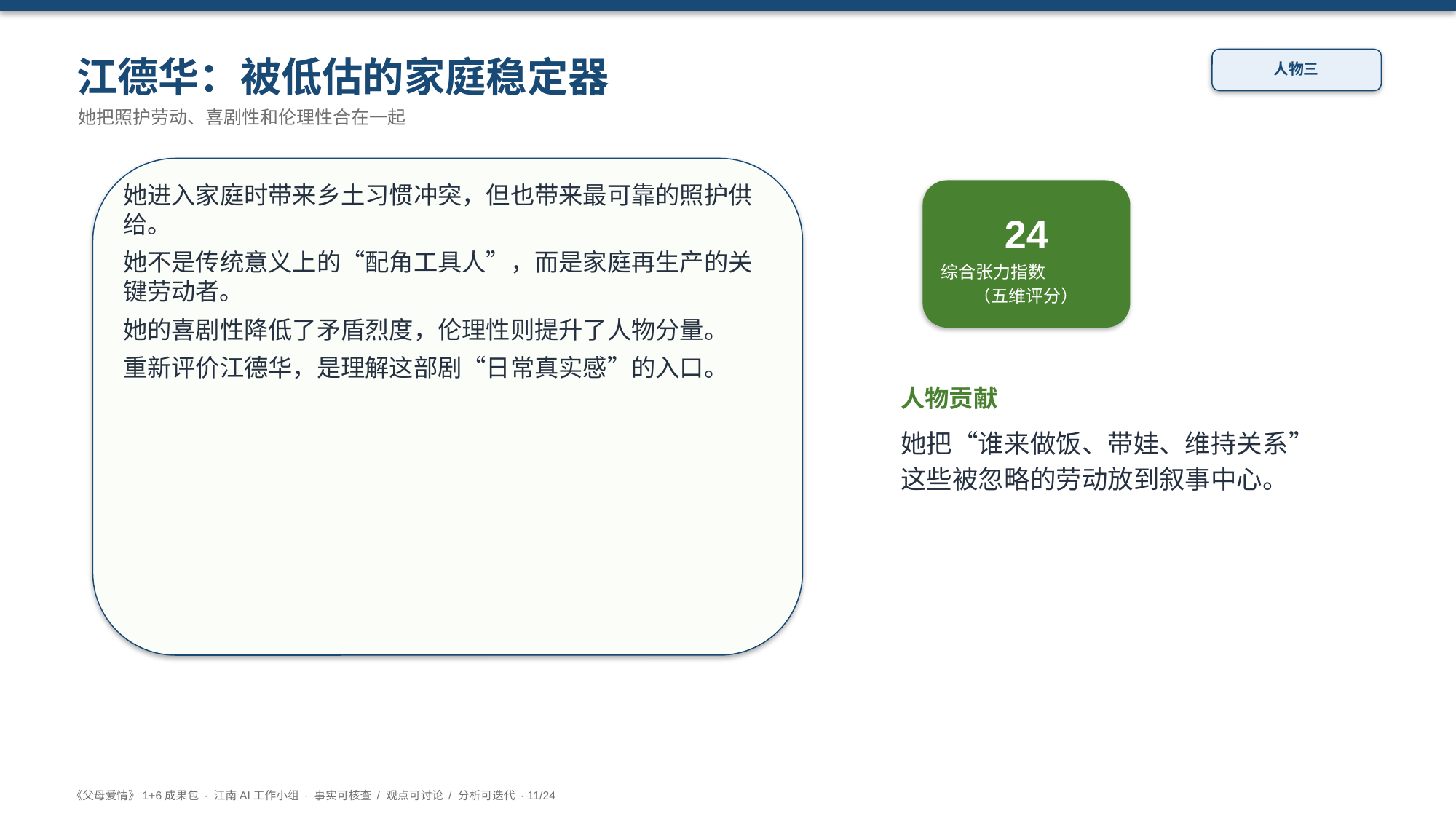

江德华：被低估的家庭稳定器

人物三
她把照护劳动、喜剧性和伦理性合在一起

她进入家庭时带来乡土习惯冲突，但也带来最可靠的照护供给。
她不是传统意义上的“配角工具人”，而是家庭再生产的关键劳动者。
她的喜剧性降低了矛盾烈度，伦理性则提升了人物分量。
重新评价江德华，是理解这部剧“日常真实感”的入口。

24
综合张力指数
（五维评分）
人物贡献
她把“谁来做饭、带娃、维持关系”这些被忽略的劳动放到叙事中心。
《父母爱情》1+6成果包 · 江南AI工作小组 · 事实可核查 / 观点可讨论 / 分析可迭代 · 11/24